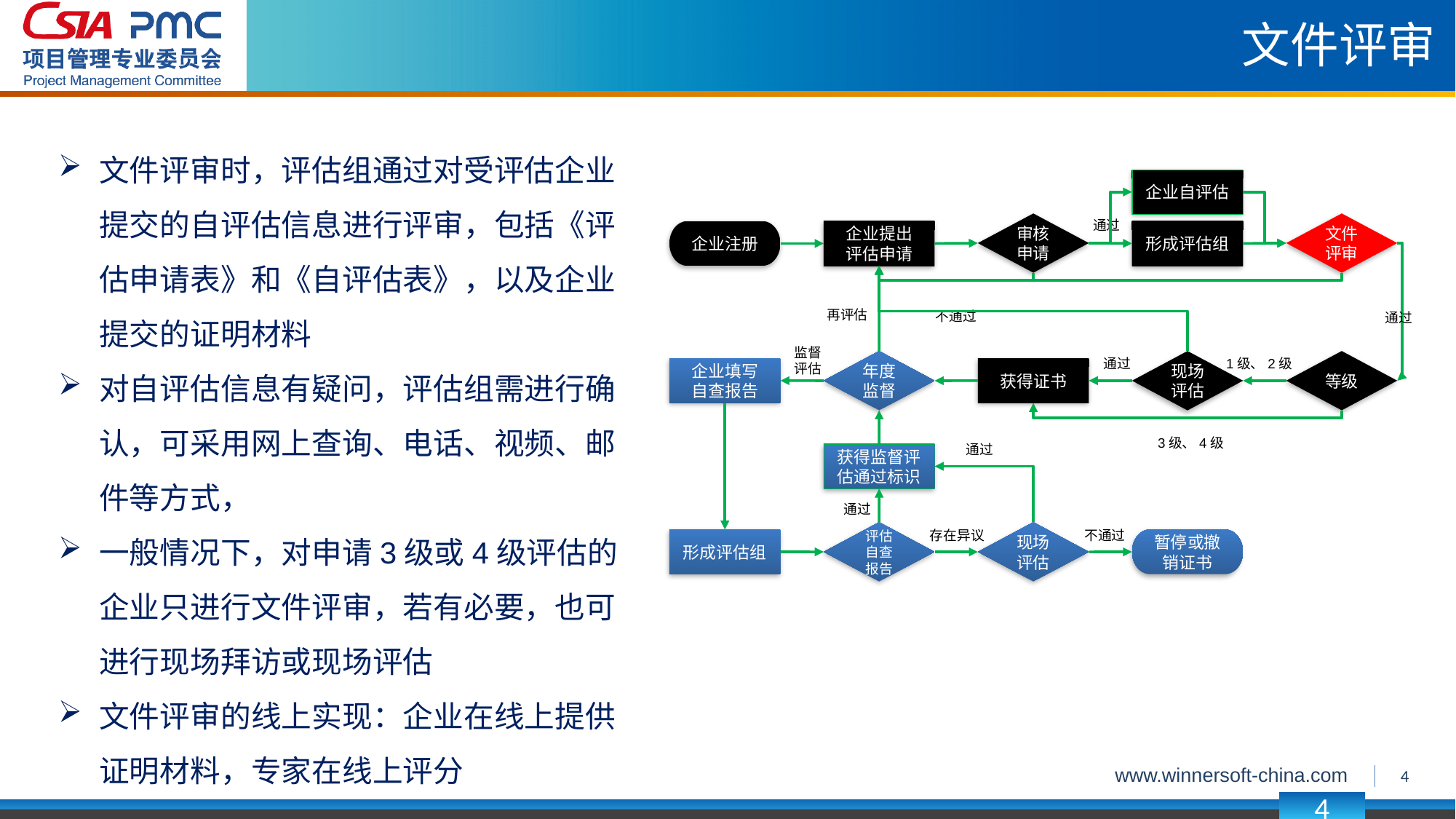

文件评审
文件评审时，评估组通过对受评估企业提交的自评估信息进行评审，包括《评估申请表》和《自评估表》，以及企业提交的证明材料
对自评估信息有疑问，评估组需进行确认，可采用网上查询、电话、视频、邮件等方式，
一般情况下，对申请3级或4级评估的企业只进行文件评审，若有必要，也可进行现场拜访或现场评估
文件评审的线上实现：企业在线上提供证明材料，专家在线上评分
企业自评估
通过
审核申请
文件评审
企业提出
评估申请
形成评估组
企业注册
再评估
不通过
通过
监督
评估
通过
1级、2级
现场评估
年度监督
等级
企业填写
自查报告
获得证书
3级、4级
通过
获得监督评估通过标识
通过
存在异议
不通过
评估自查报告
现场评估
形成评估组
暂停或撤销证书